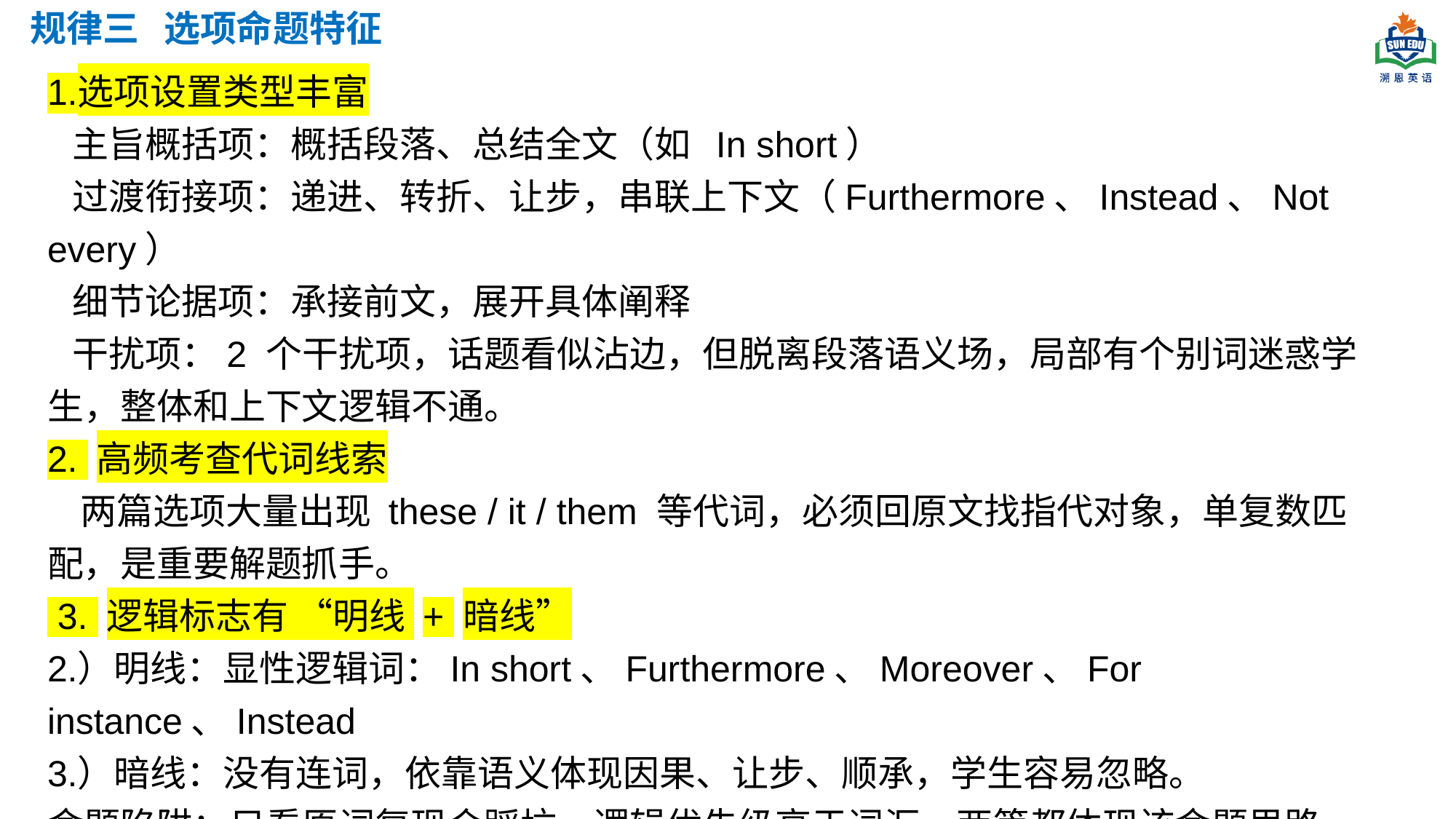

规律三   选项命题特征
选项设置类型丰富
  主旨概括项：概括段落、总结全文（如  In short）
  过渡衔接项：递进、转折、让步，串联上下文（Furthermore、Instead、Not every）
  细节论据项：承接前文，展开具体阐释
  干扰项：2 个干扰项，话题看似沾边，但脱离段落语义场，局部有个别词迷惑学生，整体和上下文逻辑不通。
2. 高频考查代词线索
   两篇选项大量出现 these / it / them 等代词，必须回原文找指代对象，单复数匹配，是重要解题抓手。
 3. 逻辑标志有 “明线 + 暗线”
）明线：显性逻辑词：In short、Furthermore、Moreover、For instance、Instead
）暗线：没有连词，依靠语义体现因果、让步、顺承，学生容易忽略。
命题陷阱：只看原词复现会踩坑，逻辑优先级高于词汇，两篇都体现该命题思路。